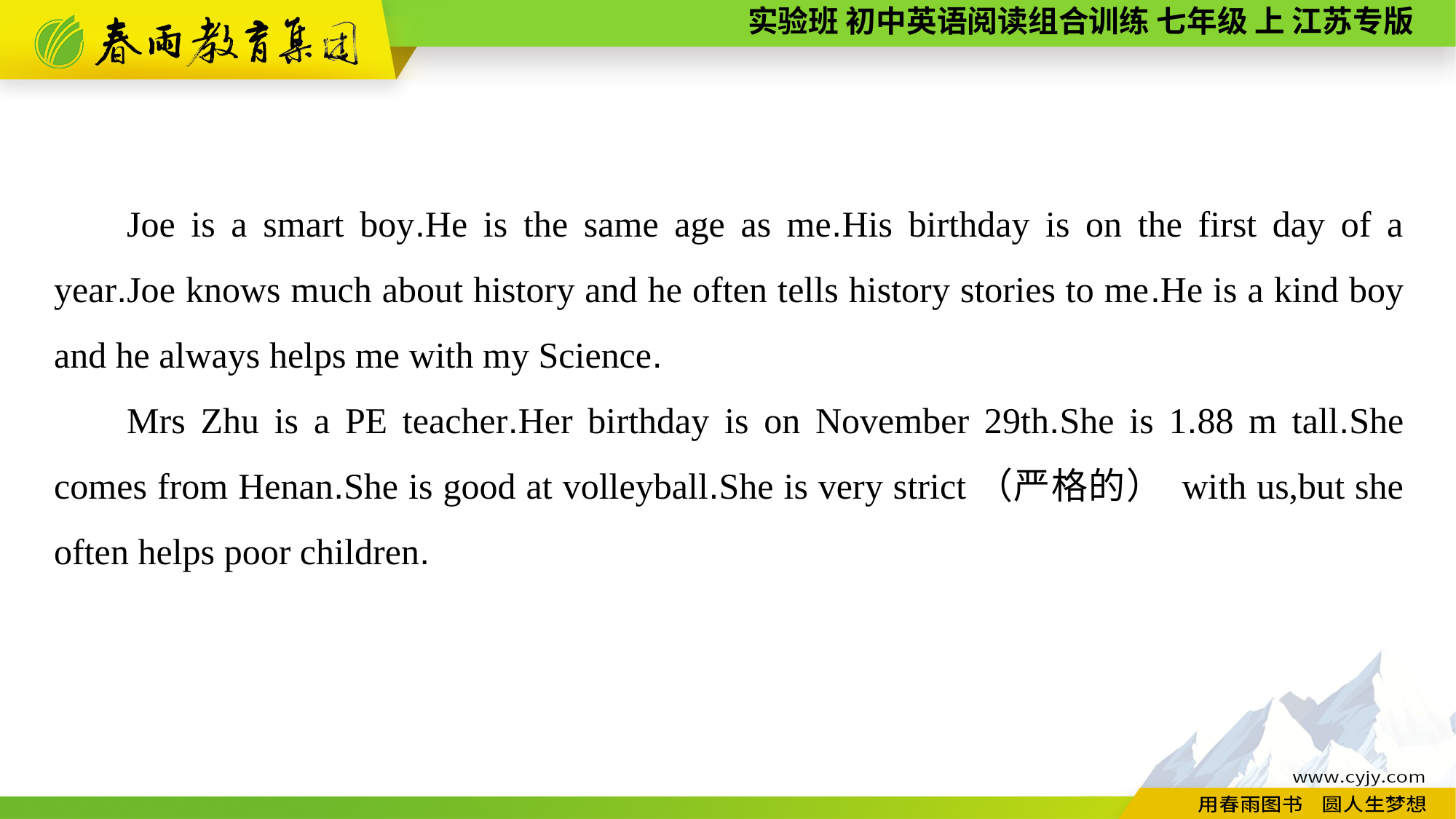

Joe is a smart boy.He is the same age as me.His birthday is on the first day of a year.Joe knows much about history and he often tells history stories to me.He is a kind boy and he always helps me with my Science.
Mrs Zhu is a PE teacher.Her birthday is on November 29th.She is 1.88 m tall.She comes from Henan.She is good at volleyball.She is very strict（严格的） with us,but she often helps poor children.